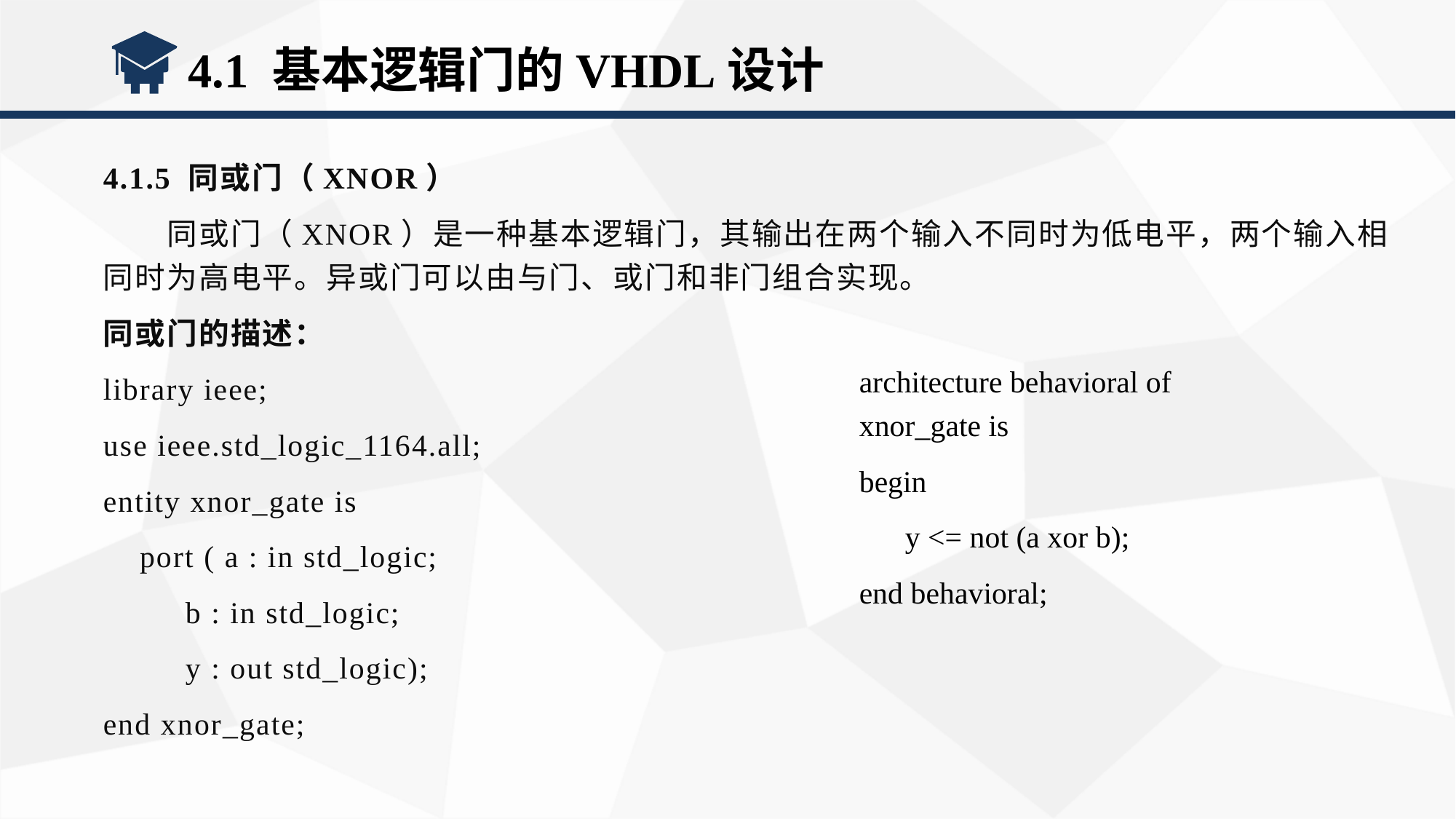

4.1 基本逻辑门的VHDL设计

4.1.5 同或门（XNOR）
同或门（XNOR）是一种基本逻辑门，其输出在两个输入不同时为低电平，两个输入相同时为高电平。异或门可以由与门、或门和非门组合实现。
同或门的描述：
library ieee;
use ieee.std_logic_1164.all;
entity xnor_gate is
    port ( a : in std_logic;
         b : in std_logic;
         y : out std_logic);
end xnor_gate;
architecture behavioral of xnor_gate is
begin
      y <= not (a xor b);
end behavioral;